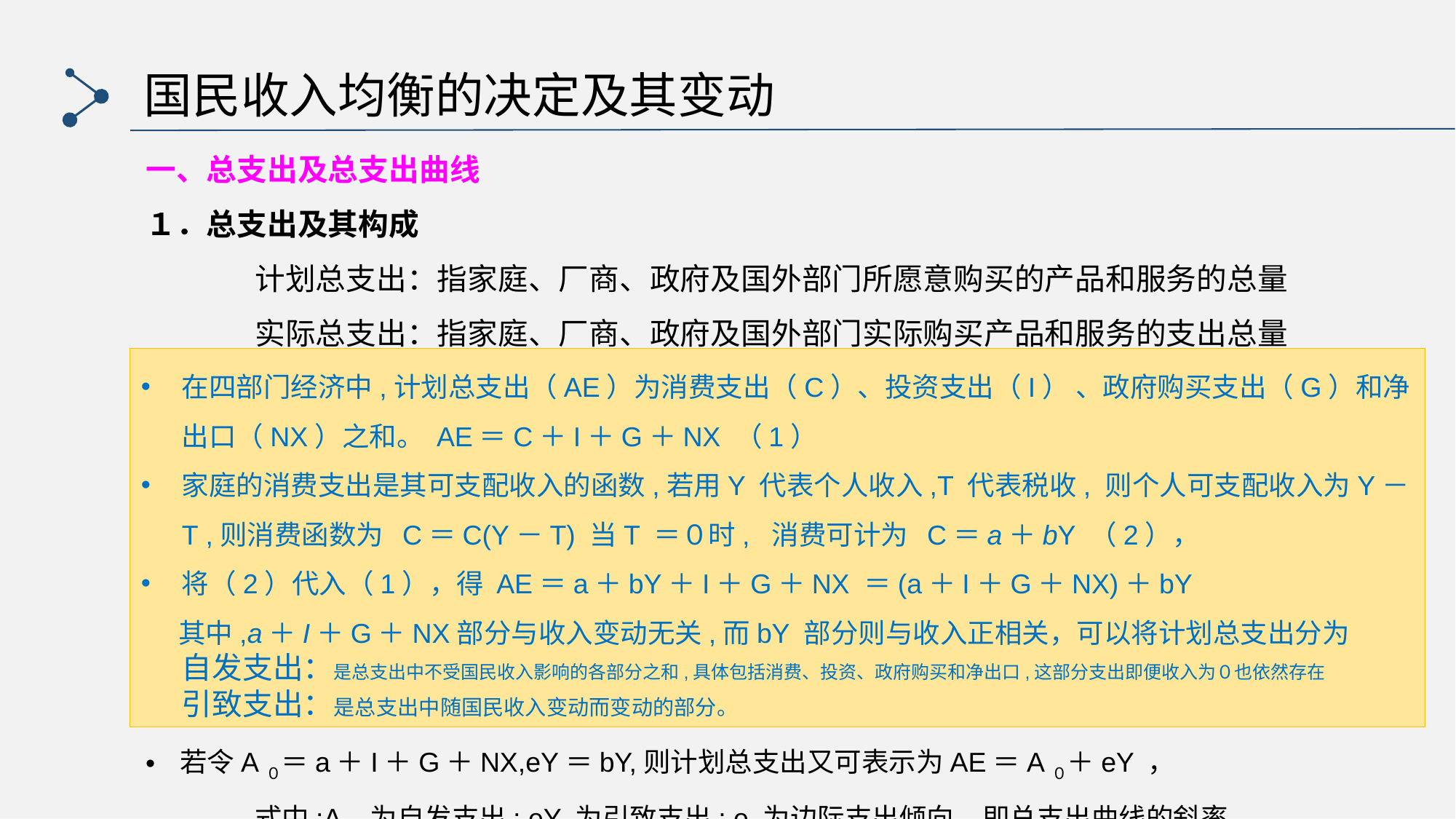

国民收入均衡的决定及其变动
一、总支出及总支出曲线
１．总支出及其构成
	计划总支出：指家庭、厂商、政府及国外部门所愿意购买的产品和服务的总量
	实际总支出：指家庭、厂商、政府及国外部门实际购买产品和服务的支出总量
在四部门经济中,计划总支出（AE）为消费支出（C）、投资支出（I） 、政府购买支出（G）和净出口（NX）之和。 AE＝C＋I＋G＋NX （1）
家庭的消费支出是其可支配收入的函数,若用Y 代表个人收入,T 代表税收, 则个人可支配收入为Y－T ,则消费函数为  C＝C(Y－T) 当T ＝０时,  消费可计为  C＝a＋bY （2），
将（2）代入（1），得 AE＝a＋bY＋I＋G＋NX ＝(a＋I＋G＋NX)＋bY
     其中,a＋I＋G＋NX部分与收入变动无关,而bY 部分则与收入正相关，可以将计划总支出分为
     自发支出：是总支出中不受国民收入影响的各部分之和,具体包括消费、投资、政府购买和净出口,这部分支出即便收入为０也依然存在
     引致支出：是总支出中随国民收入变动而变动的部分。
若令A０＝a＋I＋G＋NX,eY＝bY,则计划总支出又可表示为AE＝A０＋eY ，
	式中:A０ 为自发支出; eY 为引致支出; e 为边际支出倾向, 即总支出曲线的斜率